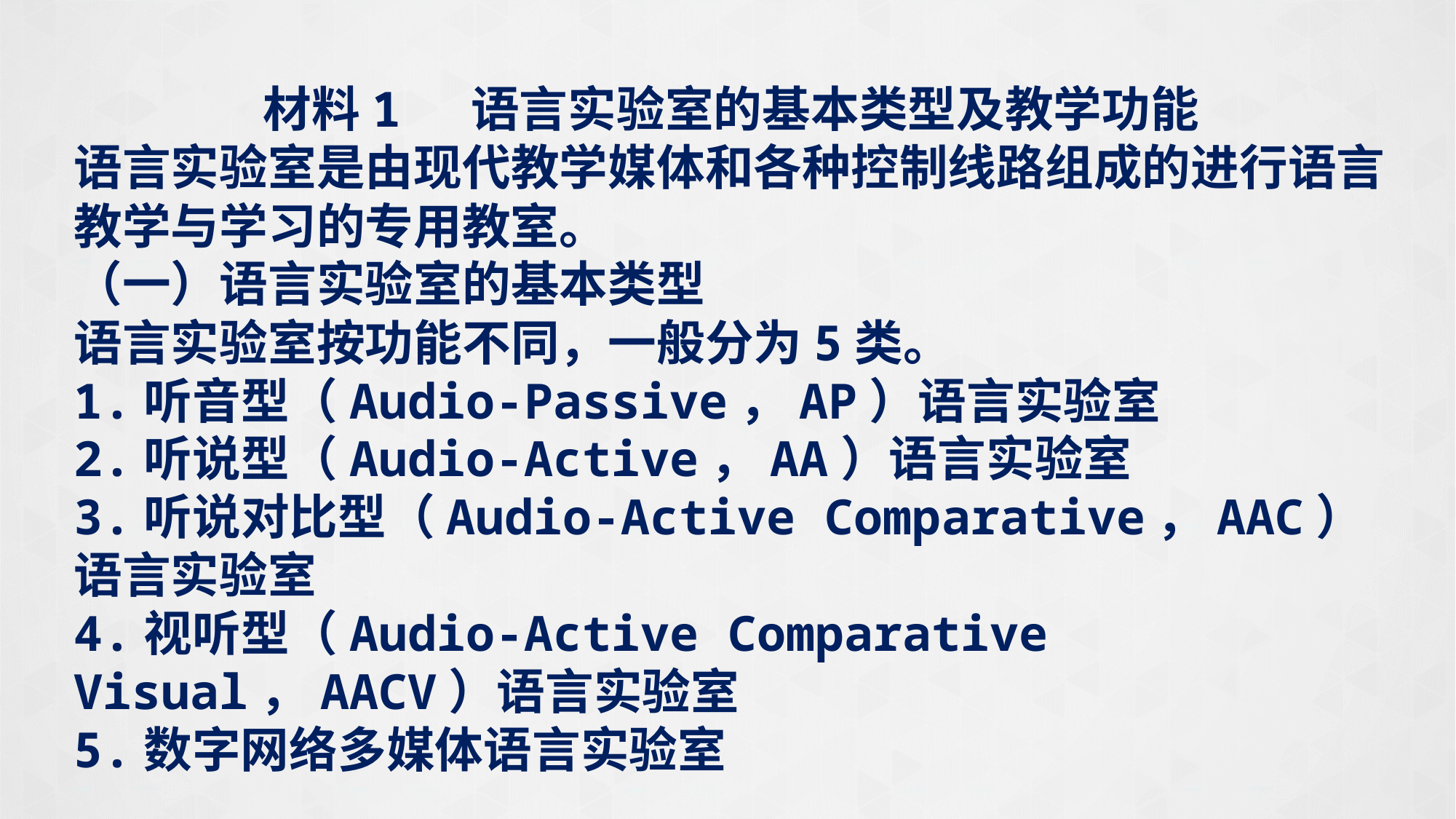

材料1  语言实验室的基本类型及教学功能
语言实验室是由现代教学媒体和各种控制线路组成的进行语言教学与学习的专用教室。
（一）语言实验室的基本类型
语言实验室按功能不同，一般分为5类。
1.听音型（Audio-Passive，AP）语言实验室
2.听说型（Audio-Active，AA）语言实验室
3.听说对比型（Audio-Active Comparative，AAC）语言实验室
4.视听型（Audio-Active Comparative Visual，AACV）语言实验室
5.数字网络多媒体语言实验室